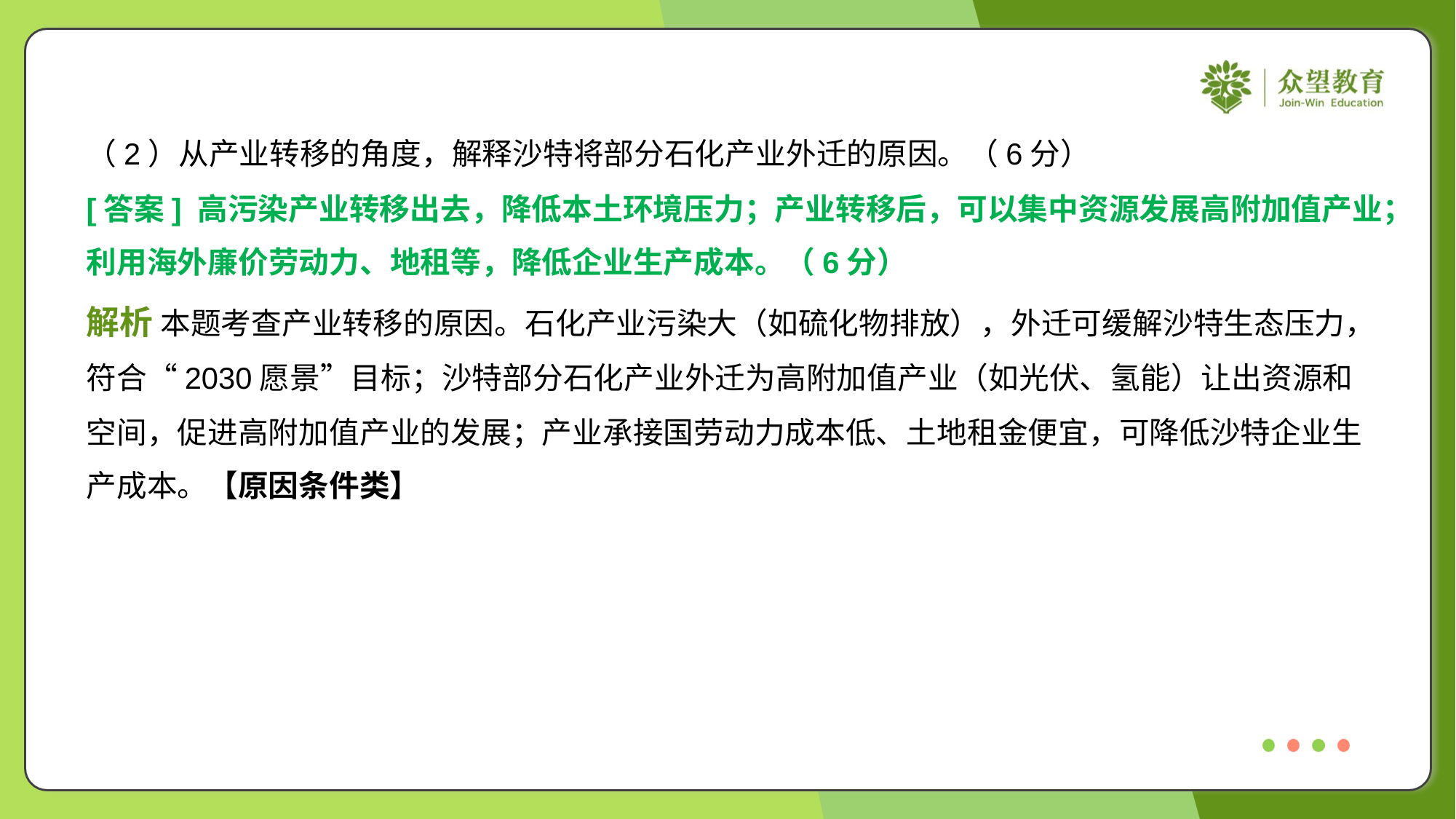

（2）从产业转移的角度，解释沙特将部分石化产业外迁的原因。（6分）
[答案] 高污染产业转移出去，降低本土环境压力；产业转移后，可以集中资源发展高附加值产业；
利用海外廉价劳动力、地租等，降低企业生产成本。（6分）
解析 本题考查产业转移的原因。石化产业污染大（如硫化物排放），外迁可缓解沙特生态压力，
符合“2030愿景”目标；沙特部分石化产业外迁为高附加值产业（如光伏、氢能）让出资源和
空间，促进高附加值产业的发展；产业承接国劳动力成本低、土地租金便宜，可降低沙特企业生
产成本。【原因条件类】